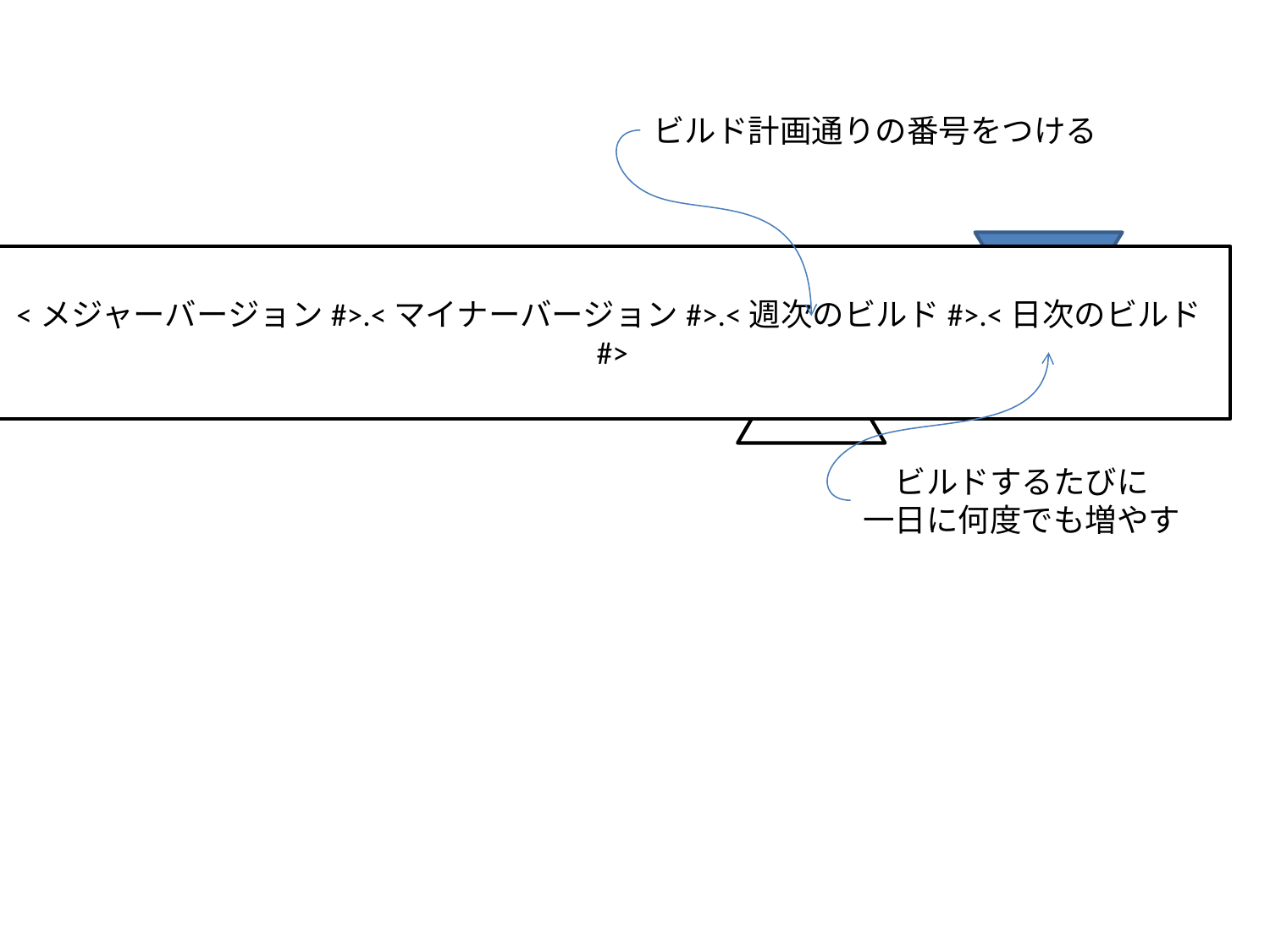

ビルド計画通りの番号をつける
<メジャーバージョン#>.<マイナーバージョン#>.<週次のビルド#>.<日次のビルド#>
ビルドするたびに
一日に何度でも増やす